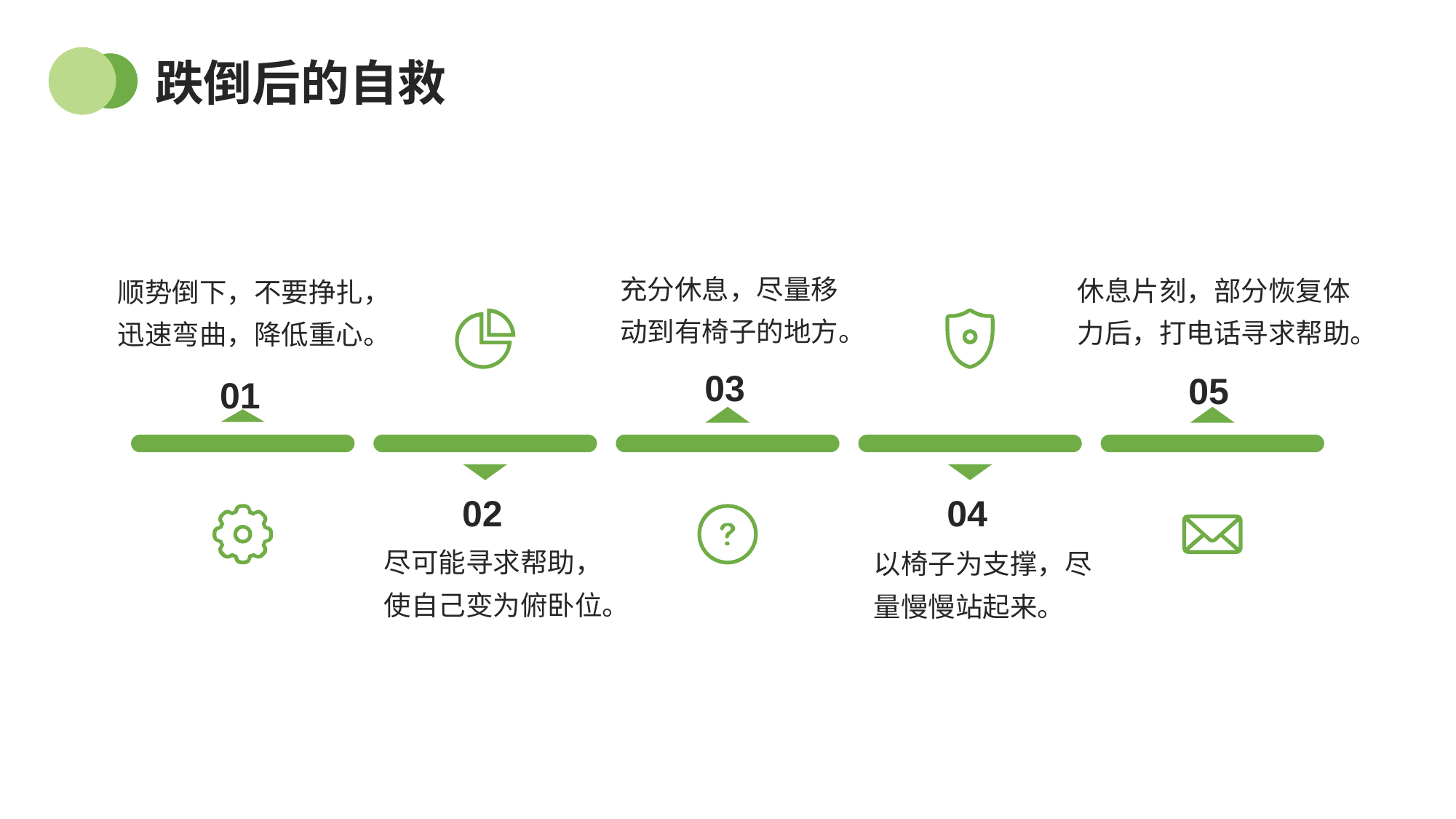

跌倒后的自救
充分休息，尽量移动到有椅子的地方。
休息片刻，部分恢复体力后，打电话寻求帮助。
顺势倒下，不要挣扎，迅速弯曲，降低重心。

03
05
01

02
04

尽可能寻求帮助，使自己变为俯卧位。
以椅子为支撑，尽量慢慢站起来。